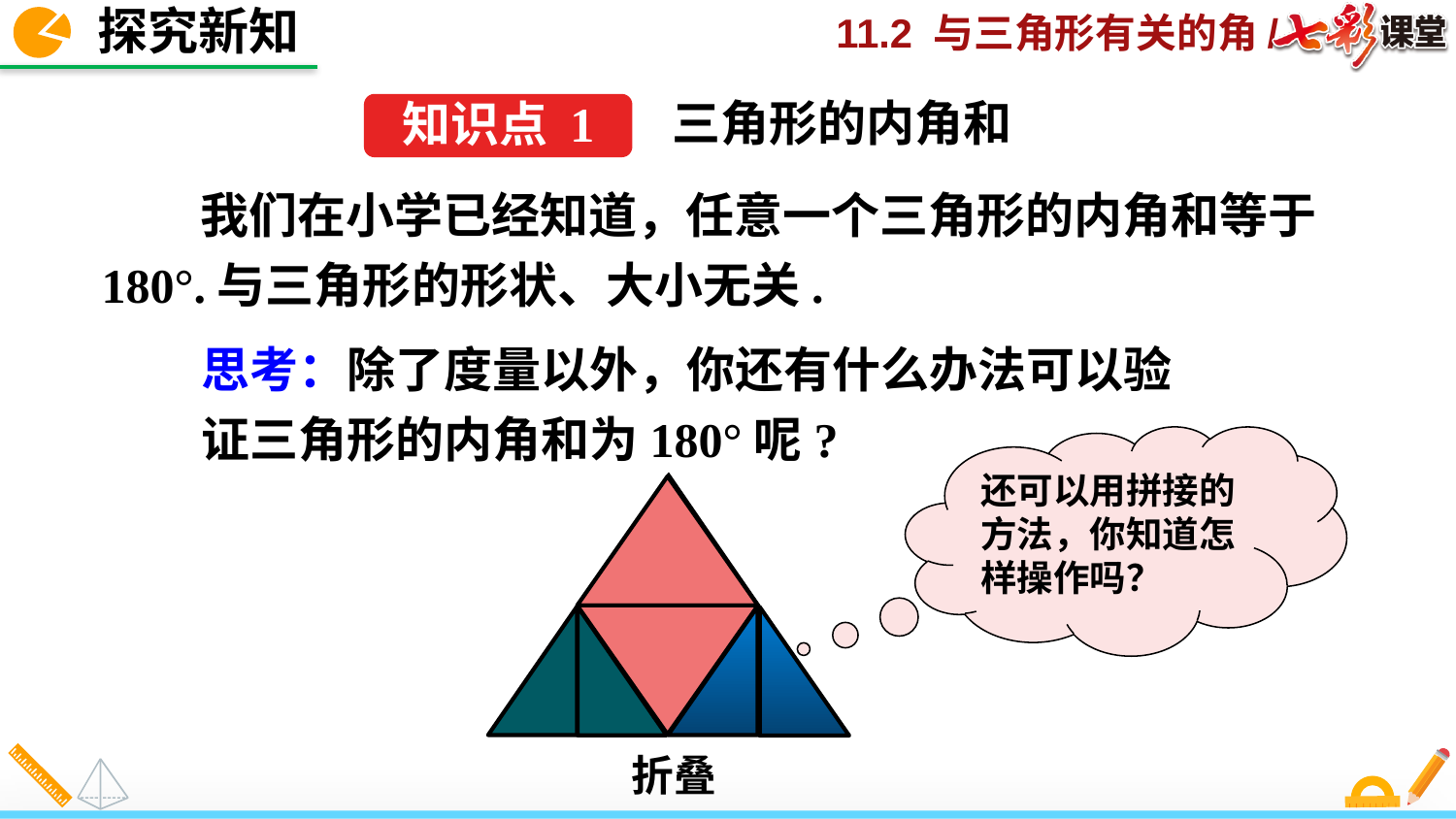

探究新知

三角形的内角和

知识点 1
        我们在小学已经知道，任意一个三角形的内角和等于180°.与三角形的形状、大小无关.
思考：除了度量以外，你还有什么办法可以验证三角形的内角和为180°呢?
还可以用拼接的方法，你知道怎样操作吗？

折叠